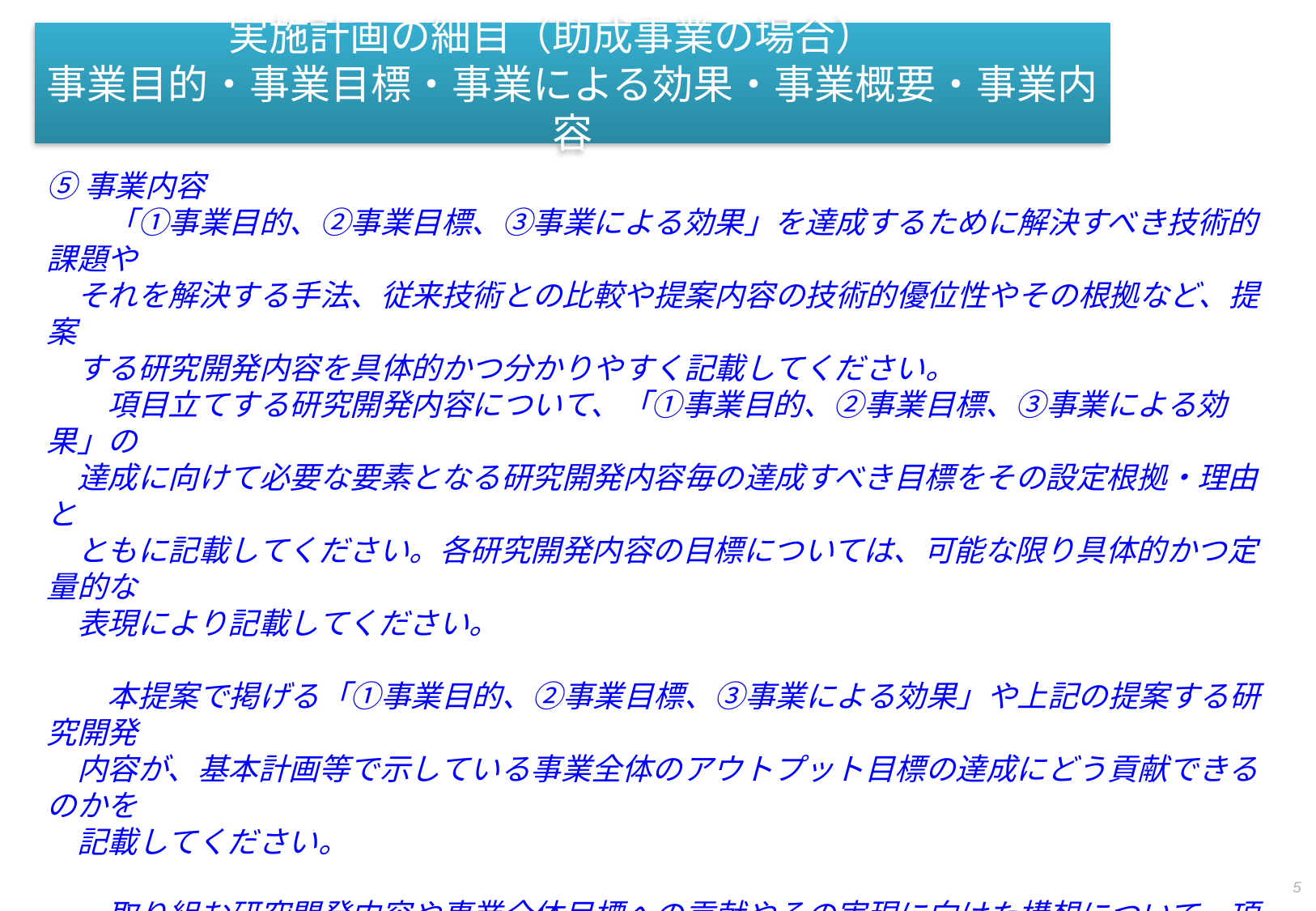

# 実施計画の細目（助成事業の場合）　 事業目的・事業目標・事業による効果・事業概要・事業内容
⑤事業内容
　　「①事業目的、②事業目標、③事業による効果」を達成するために解決すべき技術的課題や
　それを解決する手法、従来技術との比較や提案内容の技術的優位性やその根拠など、提案
　する研究開発内容を具体的かつ分かりやすく記載してください。
　　項目立てする研究開発内容について、「①事業目的、②事業目標、③事業による効果」の
　達成に向けて必要な要素となる研究開発内容毎の達成すべき目標をその設定根拠・理由と
　ともに記載してください。各研究開発内容の目標については、可能な限り具体的かつ定量的な
　表現により記載してください。

　　本提案で掲げる「①事業目的、②事業目標、③事業による効果」や上記の提案する研究開発
　内容が、基本計画等で示している事業全体のアウトプット目標の達成にどう貢献できるのかを
　記載してください。

　　取り組む研究開発内容や事業全体目標への貢献やその実現に向けた構想について、項目
　立てを行い、項目毎に委託先・共同研究先も含めて実施主体を明記してください。

5